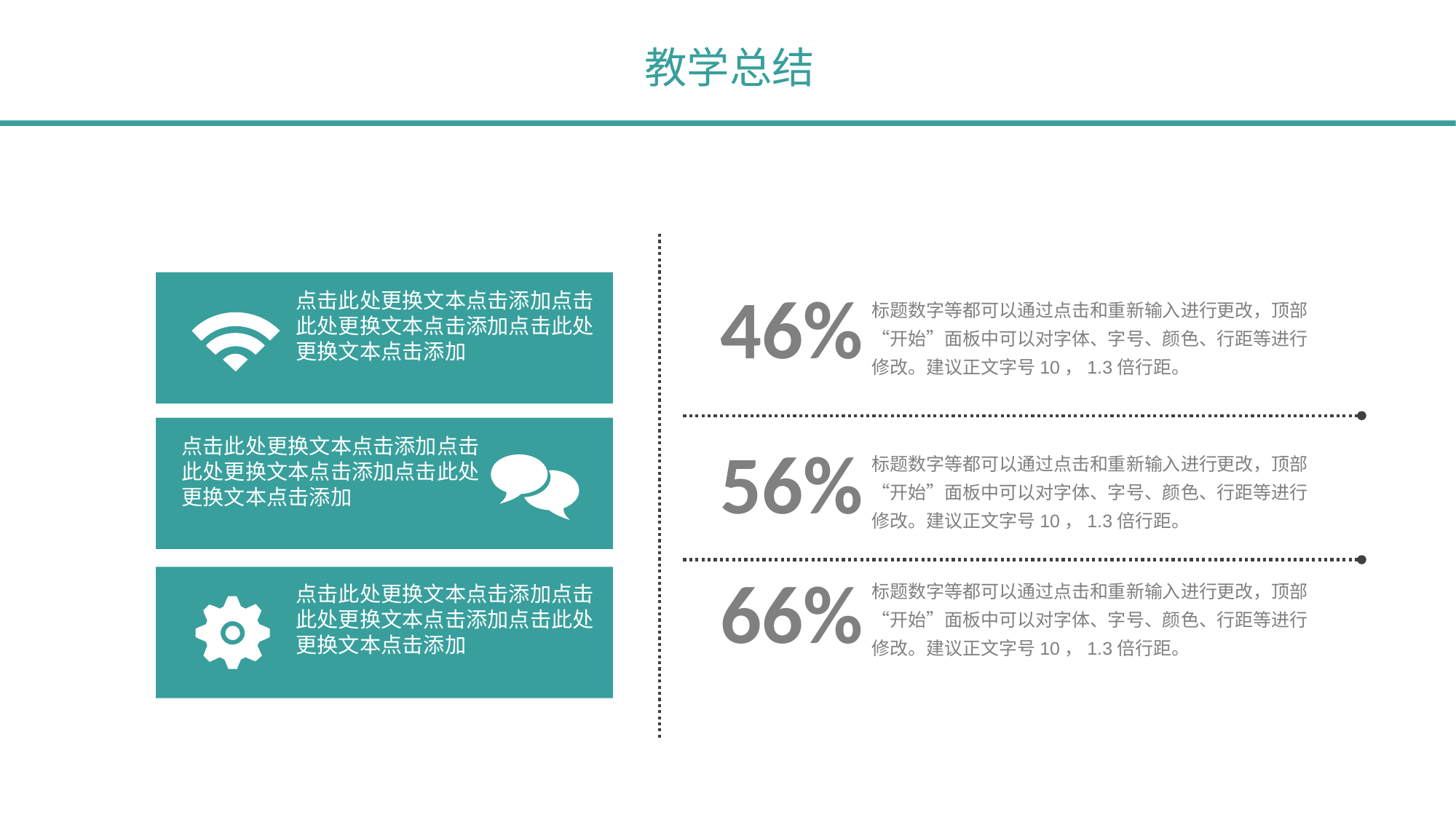

教学总结

46%
标题数字等都可以通过点击和重新输入进行更改，顶部“开始”面板中可以对字体、字号、颜色、行距等进行修改。建议正文字号10，1.3倍行距。
56%
标题数字等都可以通过点击和重新输入进行更改，顶部“开始”面板中可以对字体、字号、颜色、行距等进行修改。建议正文字号10，1.3倍行距。
66%
标题数字等都可以通过点击和重新输入进行更改，顶部“开始”面板中可以对字体、字号、颜色、行距等进行修改。建议正文字号10，1.3倍行距。

点击此处更换文本点击添加点击此处更换文本点击添加点击此处更换文本点击添加

点击此处更换文本点击添加点击此处更换文本点击添加点击此处更换文本点击添加

点击此处更换文本点击添加点击此处更换文本点击添加点击此处更换文本点击添加